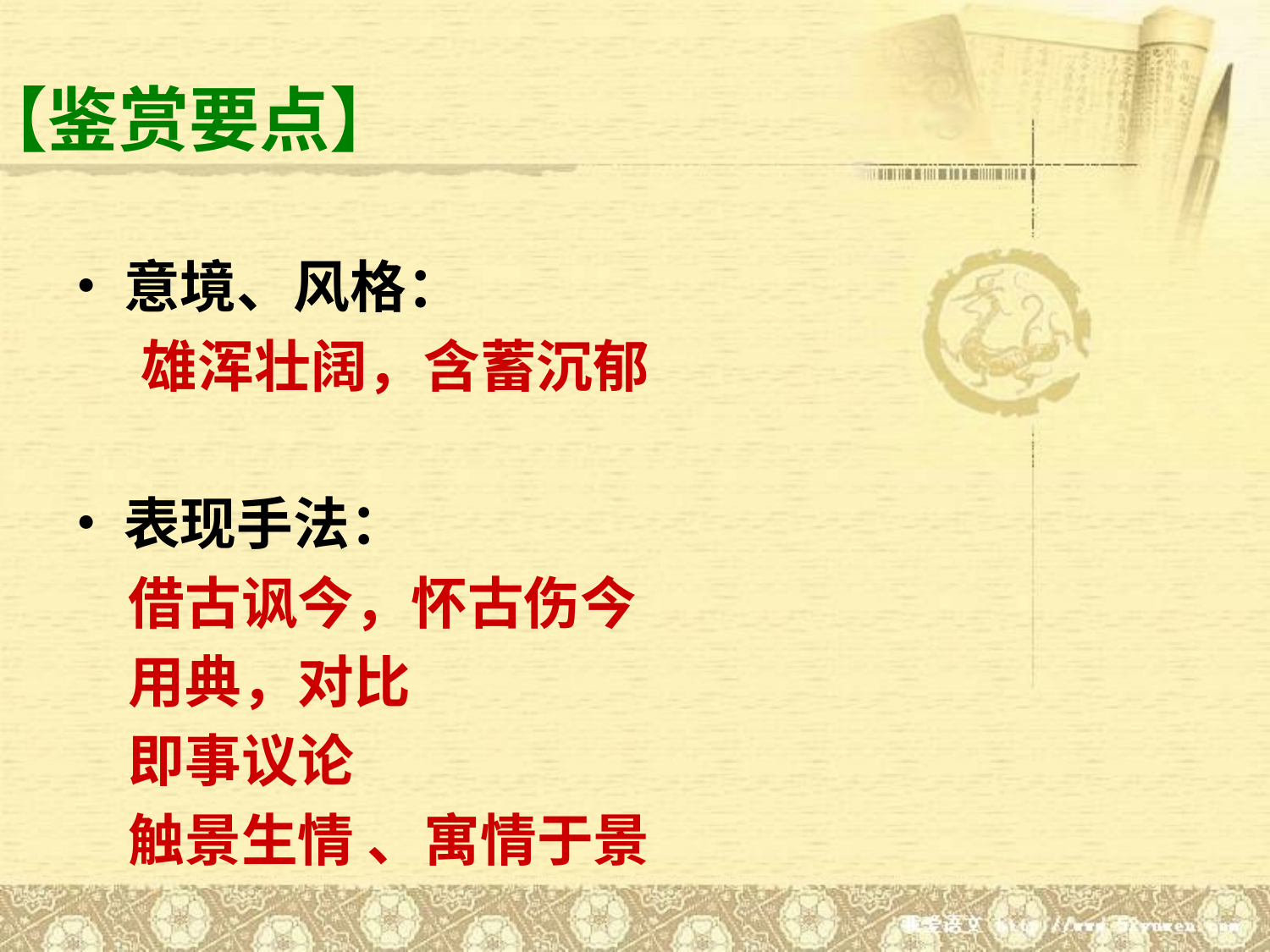

# 【鉴赏要点】

意境、风格：
    雄浑壮阔，含蓄沉郁

表现手法：
   借古讽今，怀古伤今
   用典，对比
   即事议论
   触景生情 、寓情于景